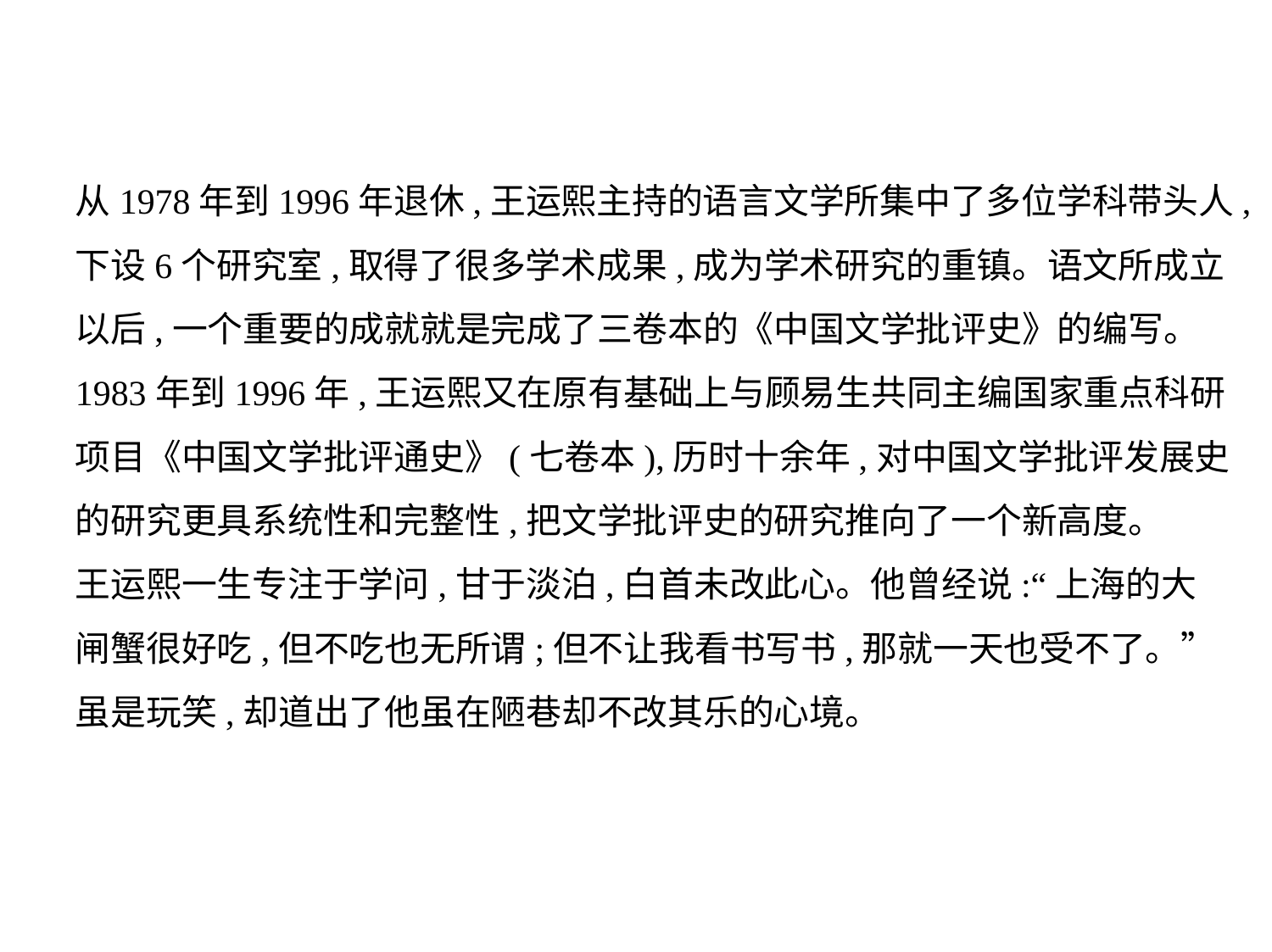

从1978年到1996年退休,王运熙主持的语言文学所集中了多位学科带头人,
下设6个研究室,取得了很多学术成果,成为学术研究的重镇。语文所成立
以后,一个重要的成就就是完成了三卷本的《中国文学批评史》的编写。
1983年到1996年,王运熙又在原有基础上与顾易生共同主编国家重点科研
项目《中国文学批评通史》(七卷本),历时十余年,对中国文学批评发展史
的研究更具系统性和完整性,把文学批评史的研究推向了一个新高度。
王运熙一生专注于学问,甘于淡泊,白首未改此心。他曾经说:“上海的大
闸蟹很好吃,但不吃也无所谓;但不让我看书写书,那就一天也受不了。”
虽是玩笑,却道出了他虽在陋巷却不改其乐的心境。